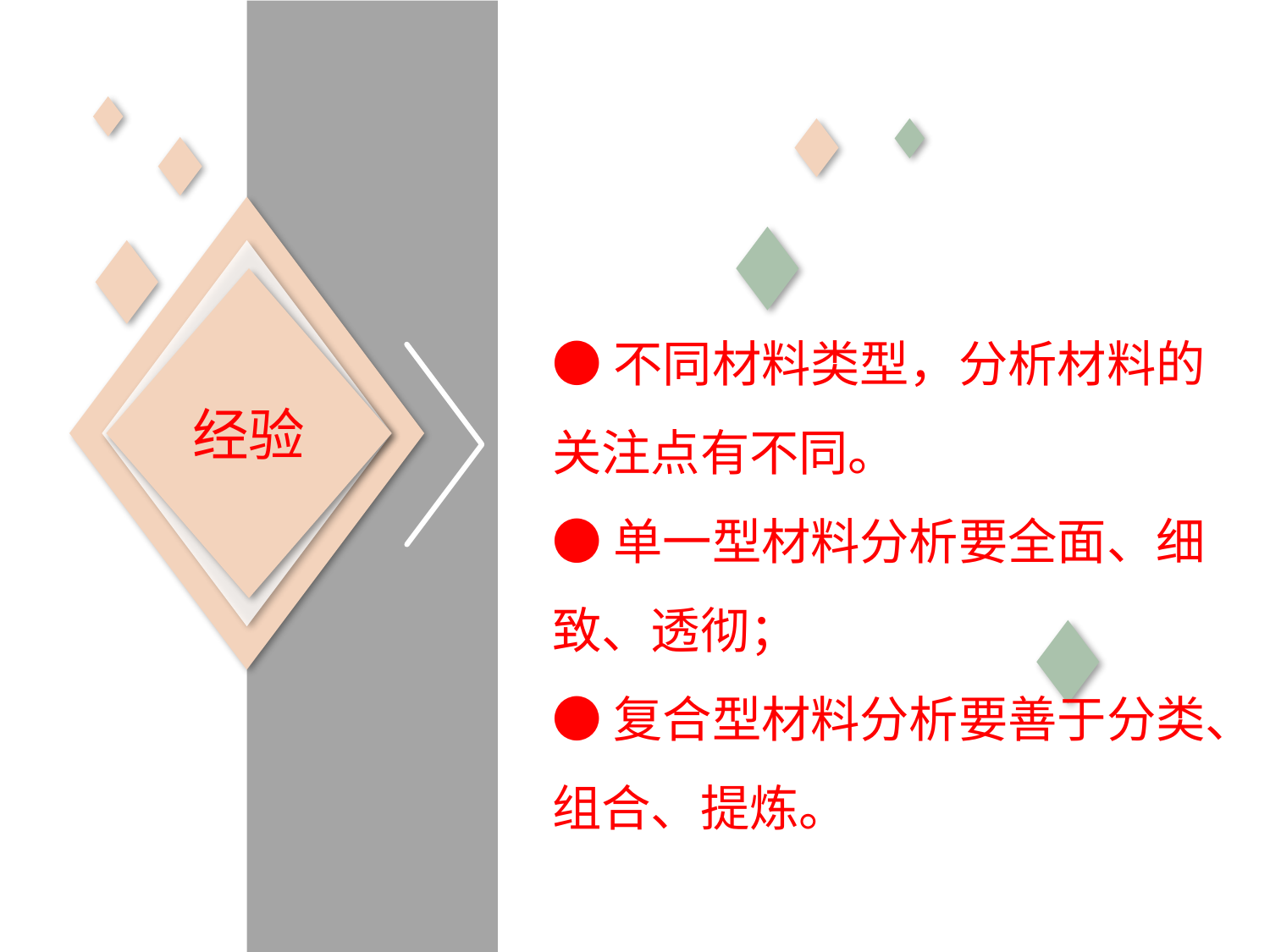

经验
●不同材料类型，分析材料的关注点有不同。
●单一型材料分析要全面、细致、透彻；
●复合型材料分析要善于分类、组合、提炼。